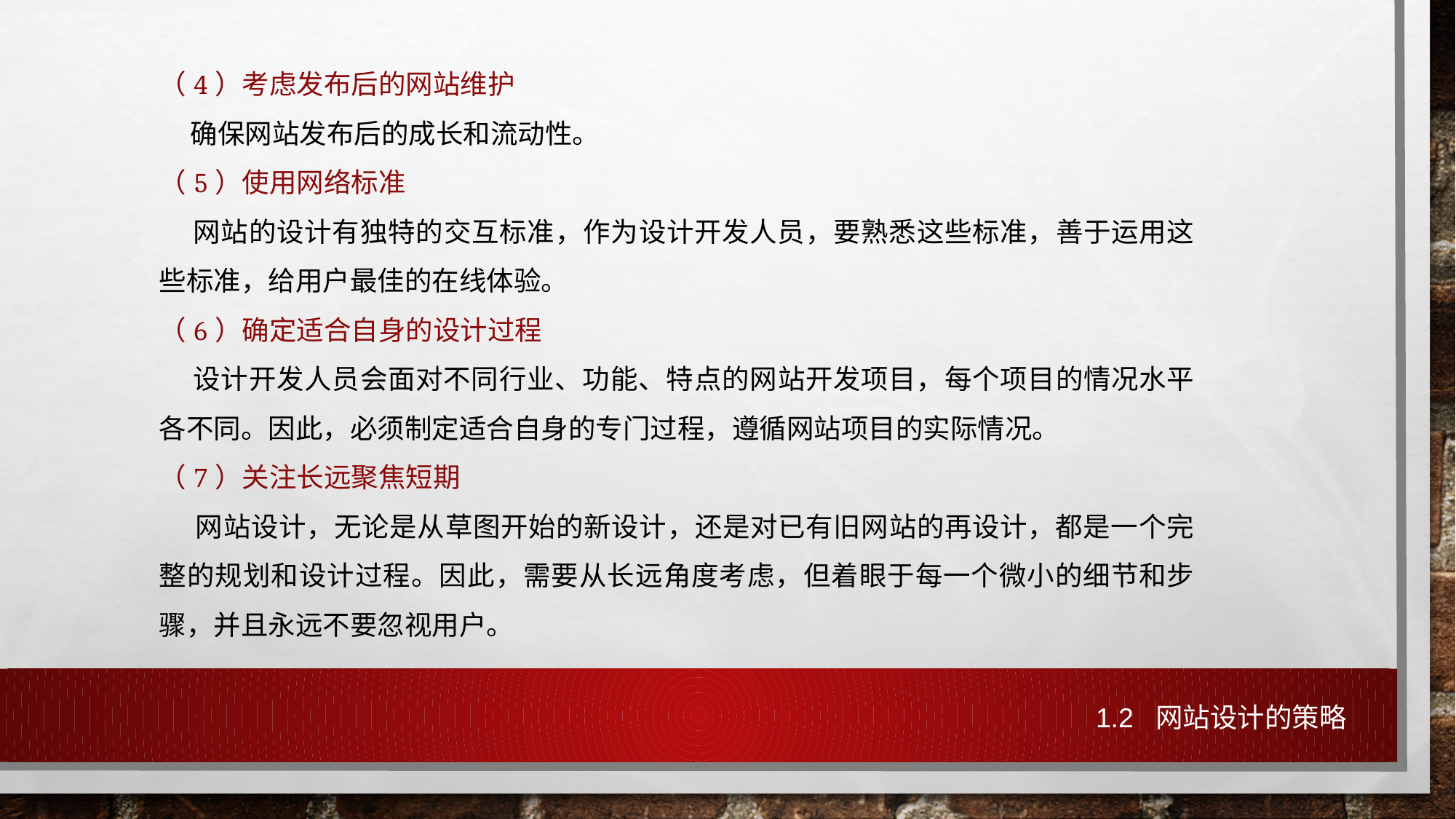

（4）考虑发布后的网站维护
    确保网站发布后的成长和流动性。
（5）使用网络标准
    网站的设计有独特的交互标准，作为设计开发人员，要熟悉这些标准，善于运用这些标准，给用户最佳的在线体验。
（6）确定适合自身的设计过程
    设计开发人员会面对不同行业、功能、特点的网站开发项目，每个项目的情况水平各不同。因此，必须制定适合自身的专门过程，遵循网站项目的实际情况。
（7）关注长远聚焦短期
网站设计，无论是从草图开始的新设计，还是对已有旧网站的再设计，都是一个完整的规划和设计过程。因此，需要从长远角度考虑，但着眼于每一个微小的细节和步骤，并且永远不要忽视用户。

1.2  网站设计的策略